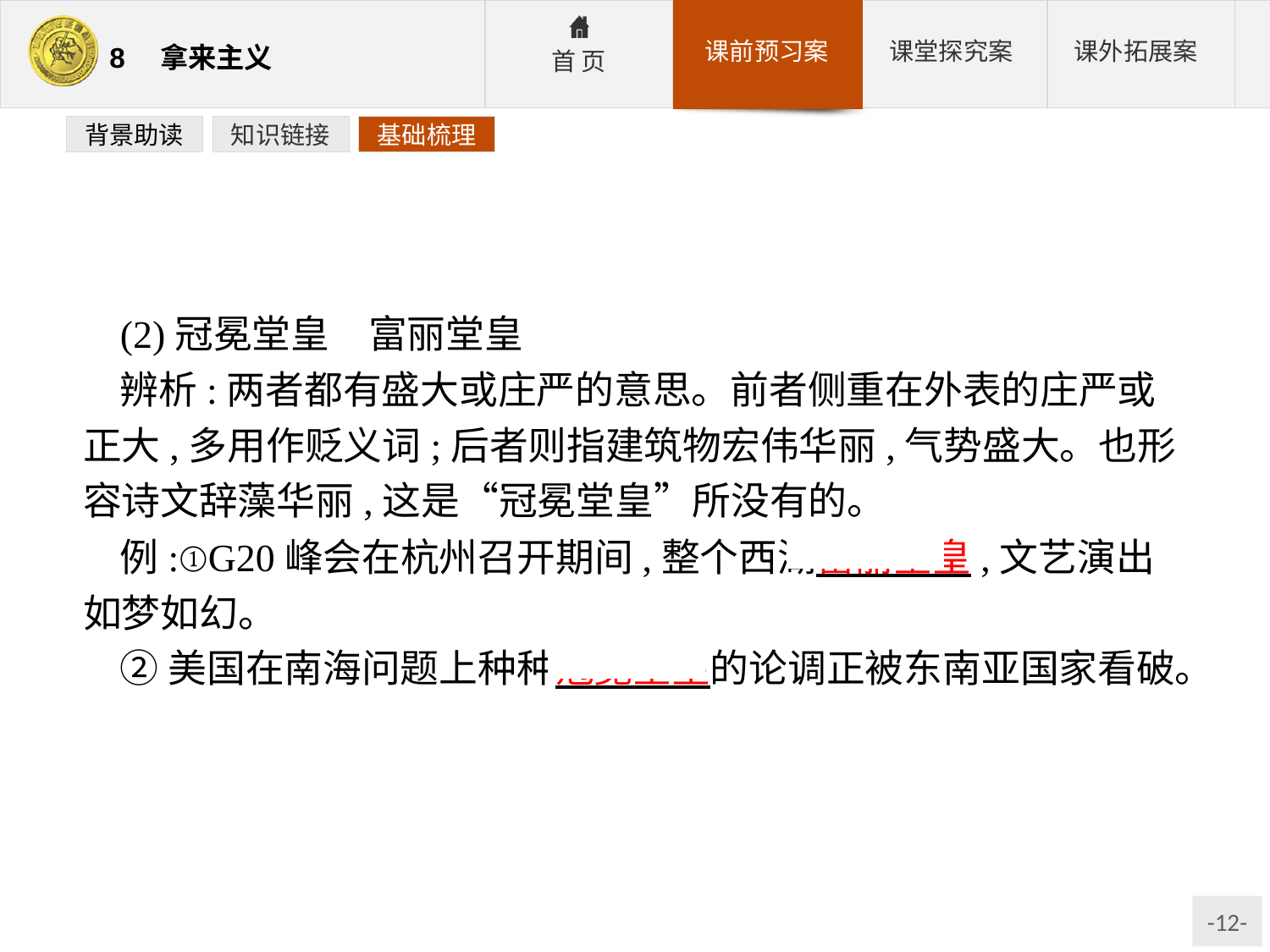

背景助读
知识链接
基础梳理
(2)冠冕堂皇　富丽堂皇
辨析:两者都有盛大或庄严的意思。前者侧重在外表的庄严或正大,多用作贬义词;后者则指建筑物宏伟华丽,气势盛大。也形容诗文辞藻华丽,这是“冠冕堂皇”所没有的。
例:①G20峰会在杭州召开期间,整个西湖富丽堂皇,文艺演出如梦如幻。
②美国在南海问题上种种冠冕堂皇的论调正被东南亚国家看破。